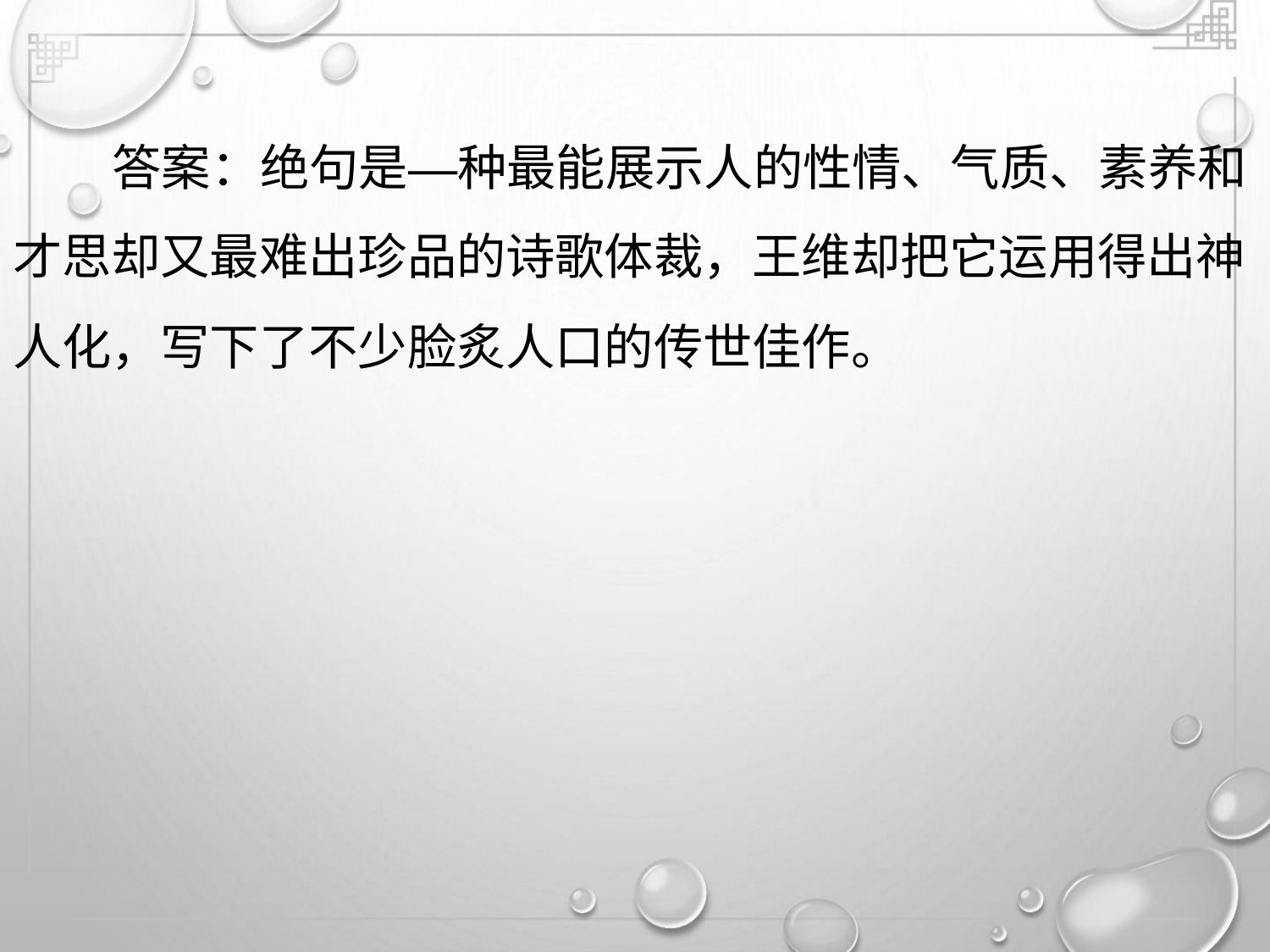

答案：绝句是—种最能展示人的性情、气质、素养和
才思却又最难出珍品的诗歌体裁，王维却把它运用得出神
人化，写下了不少脸炙人口的传世佳作。